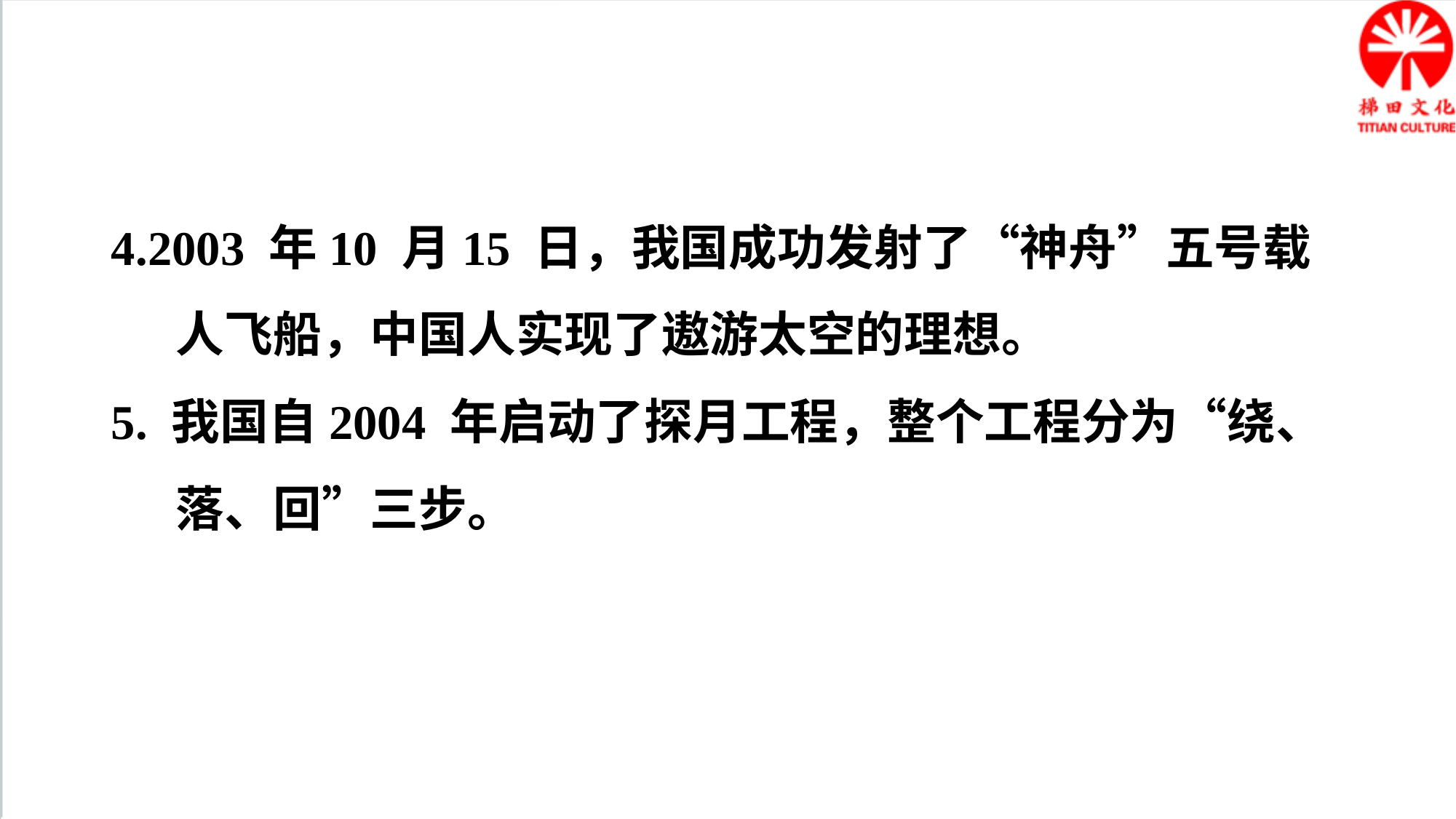

4.2003 年10 月15 日，我国成功发射了“神舟”五号载人飞船，中国人实现了遨游太空的理想。
5. 我国自2004 年启动了探月工程，整个工程分为“绕、落、回”三步。